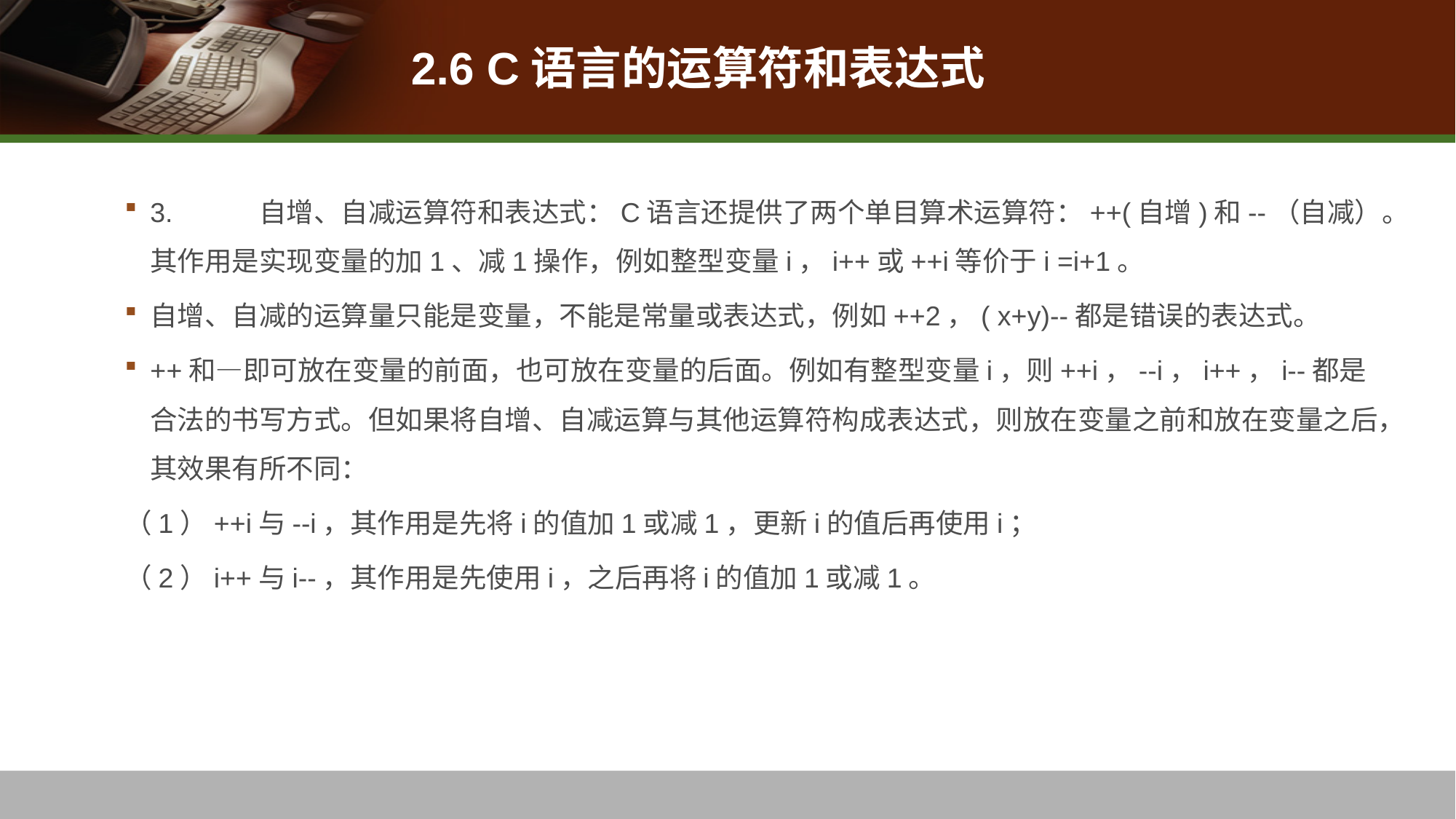

# 2.6 C语言的运算符和表达式
3.	自增、自减运算符和表达式：C语言还提供了两个单目算术运算符：++(自增)和--（自减）。其作用是实现变量的加1、减1操作，例如整型变量i，i++或++i等价于i =i+1。
自增、自减的运算量只能是变量，不能是常量或表达式，例如++2，( x+y)--都是错误的表达式。
++和—即可放在变量的前面，也可放在变量的后面。例如有整型变量i，则++i，--i，i++，i--都是合法的书写方式。但如果将自增、自减运算与其他运算符构成表达式，则放在变量之前和放在变量之后，其效果有所不同：
（1）++i与--i，其作用是先将i的值加1或减1，更新i的值后再使用i；
（2）i++与i--，其作用是先使用i，之后再将i的值加1或减1。